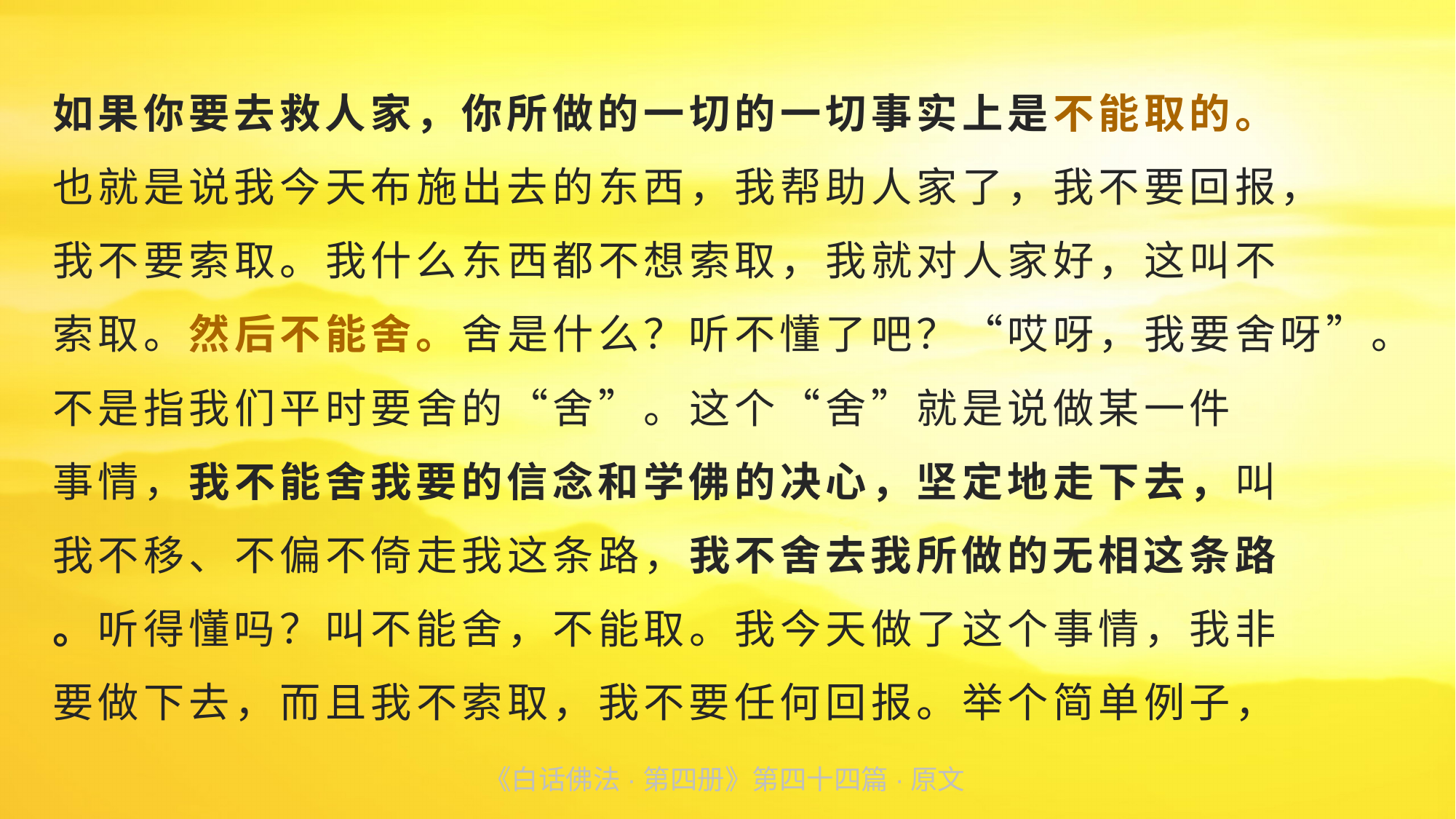

如果你要去救人家，你所做的一切的一切事实上是不能取的。
也就是说我今天布施出去的东西，我帮助人家了，我不要回报，
我不要索取。我什么东西都不想索取，我就对人家好，这叫不
索取。然后不能舍。舍是什么？听不懂了吧？“哎呀，我要舍呀”。不是指我们平时要舍的“舍”。这个“舍”就是说做某一件
事情，我不能舍我要的信念和学佛的决心，坚定地走下去，叫
我不移、不偏不倚走我这条路，我不舍去我所做的无相这条路
。听得懂吗？叫不能舍，不能取。我今天做了这个事情，我非
要做下去，而且我不索取，我不要任何回报。举个简单例子，
《白话佛法·第四册》第四十四篇·原文